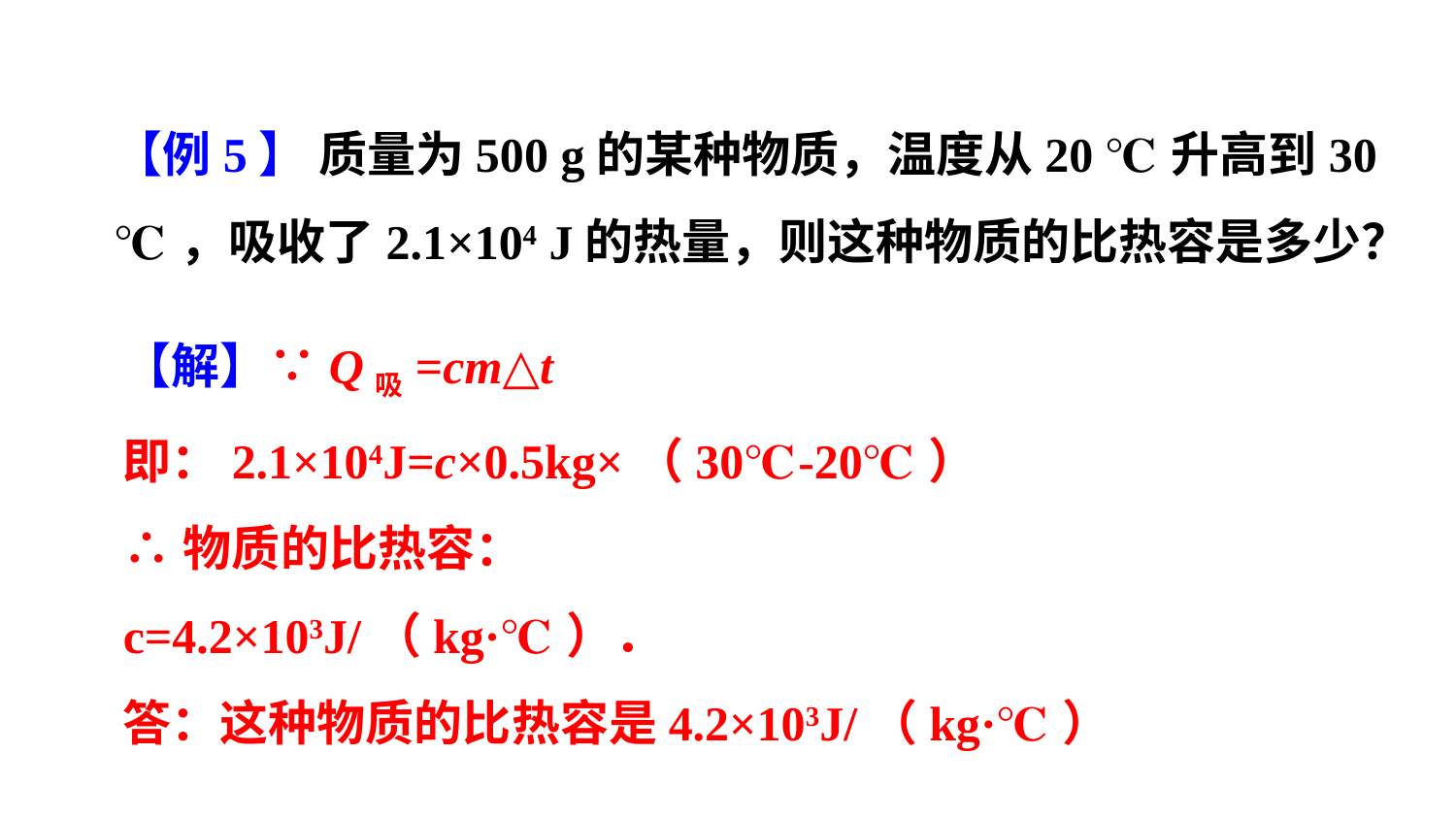

【例5】 质量为500 g的某种物质，温度从20 ℃升高到30 ℃，吸收了2.1×104 J的热量，则这种物质的比热容是多少？
【解】∵Q吸=cm△t
即：2.1×104J=c×0.5kg×（30℃-20℃）
∴物质的比热容：
c=4.2×103J/（kg·℃）．
答：这种物质的比热容是4.2×103J/（kg·℃）